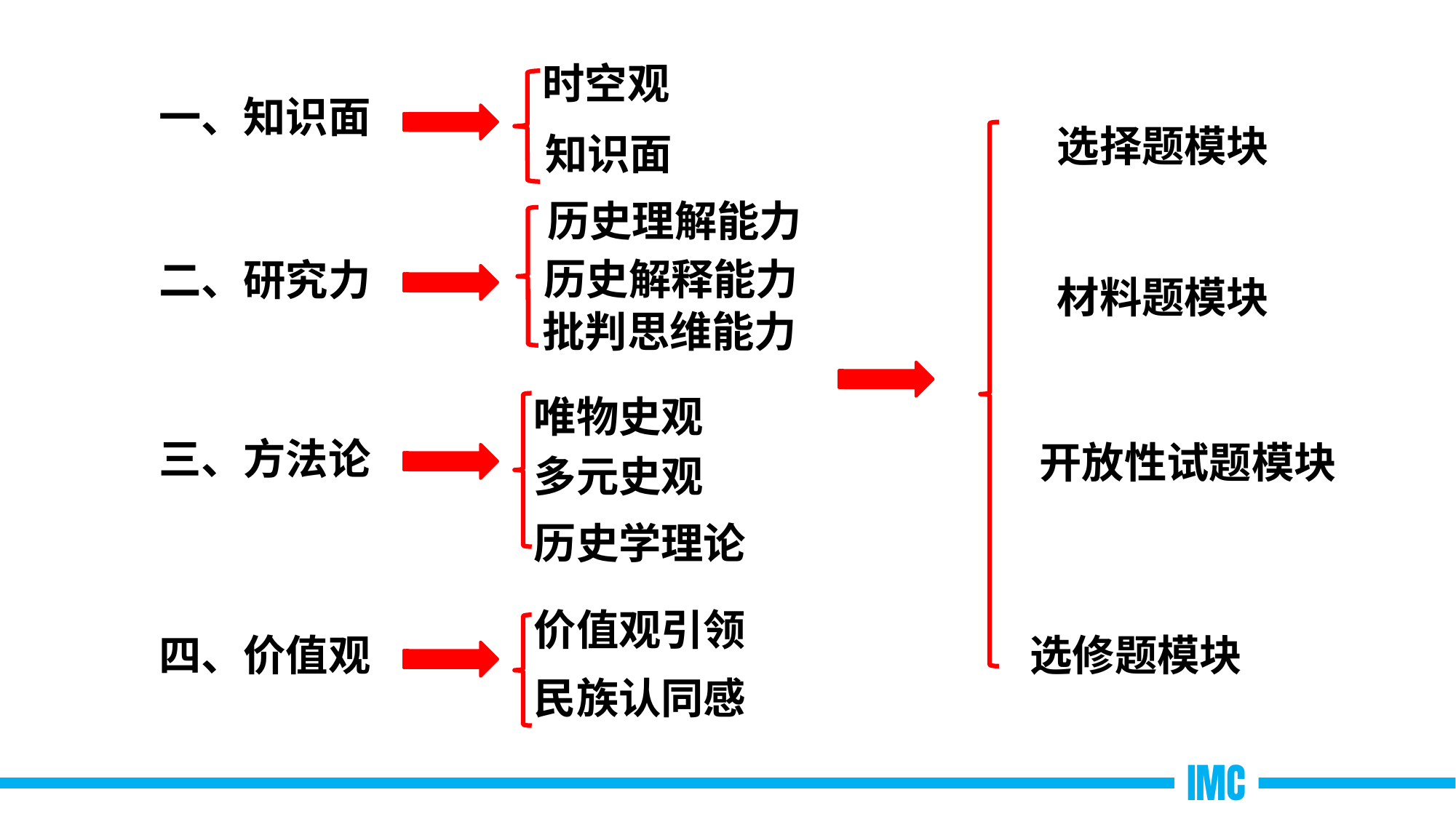

时空观

一、知识面

选择题模块
知识面

历史理解能力

历史解释能力
二、研究力

材料题模块
批判思维能力

唯物史观

三、方法论
开放性试题模块

多元史观
历史学理论
价值观引领

四、价值观
选修题模块

民族认同感